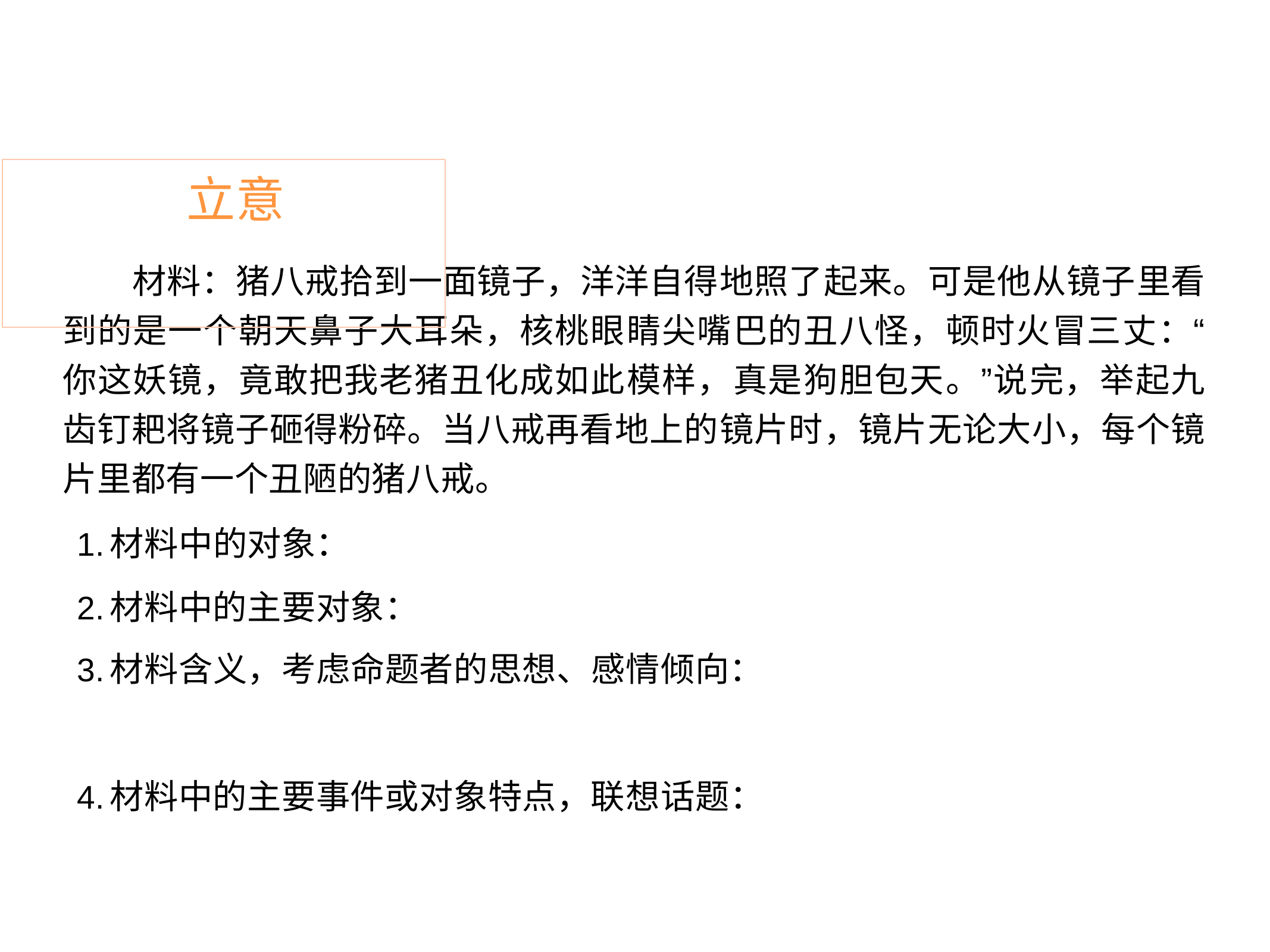

# 立意
材料：猪八戒拾到一面镜子，洋洋自得地照了起来。可是他从镜子里看 到的是一个朝天鼻子大耳朵，核桃眼睛尖嘴巴的丑八怪，顿时火冒三丈：“ 你这妖镜，竟敢把我老猪丑化成如此模样，真是狗胆包天。”说完，举起九 齿钉耙将镜子砸得粉碎。当八戒再看地上的镜片时，镜片无论大小，每个镜 片里都有一个丑陋的猪八戒。
材料中的对象：
材料中的主要对象：
材料含义，考虑命题者的思想、感情倾向：

材料中的主要事件或对象特点，联想话题：